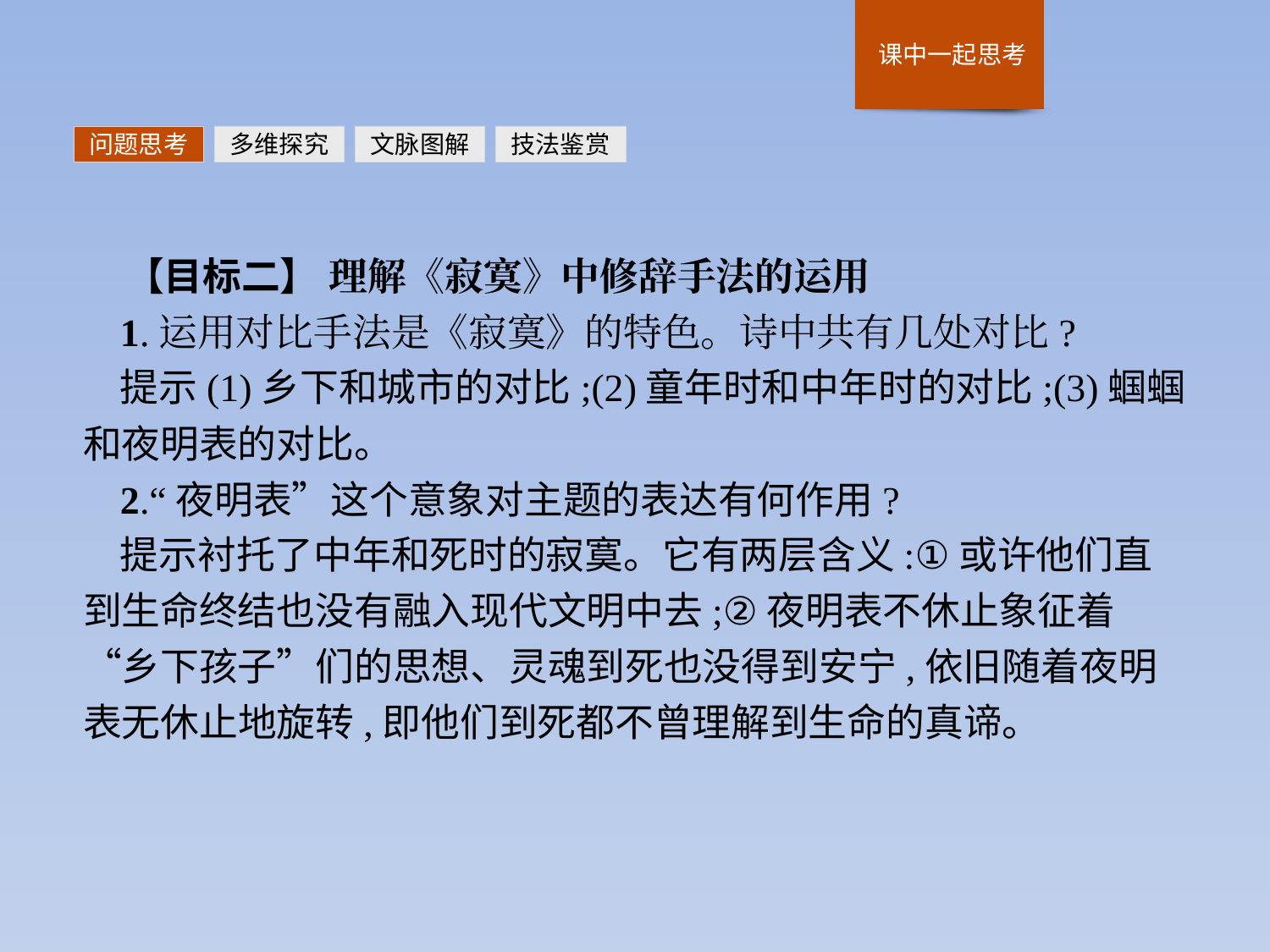

问题思考
多维探究
文脉图解
技法鉴赏
【目标二】 理解《寂寞》中修辞手法的运用
1.运用对比手法是《寂寞》的特色。诗中共有几处对比?
提示(1)乡下和城市的对比;(2)童年时和中年时的对比;(3)蝈蝈和夜明表的对比。
2.“夜明表”这个意象对主题的表达有何作用?
提示衬托了中年和死时的寂寞。它有两层含义:①或许他们直到生命终结也没有融入现代文明中去;②夜明表不休止象征着“乡下孩子”们的思想、灵魂到死也没得到安宁,依旧随着夜明表无休止地旋转,即他们到死都不曾理解到生命的真谛。